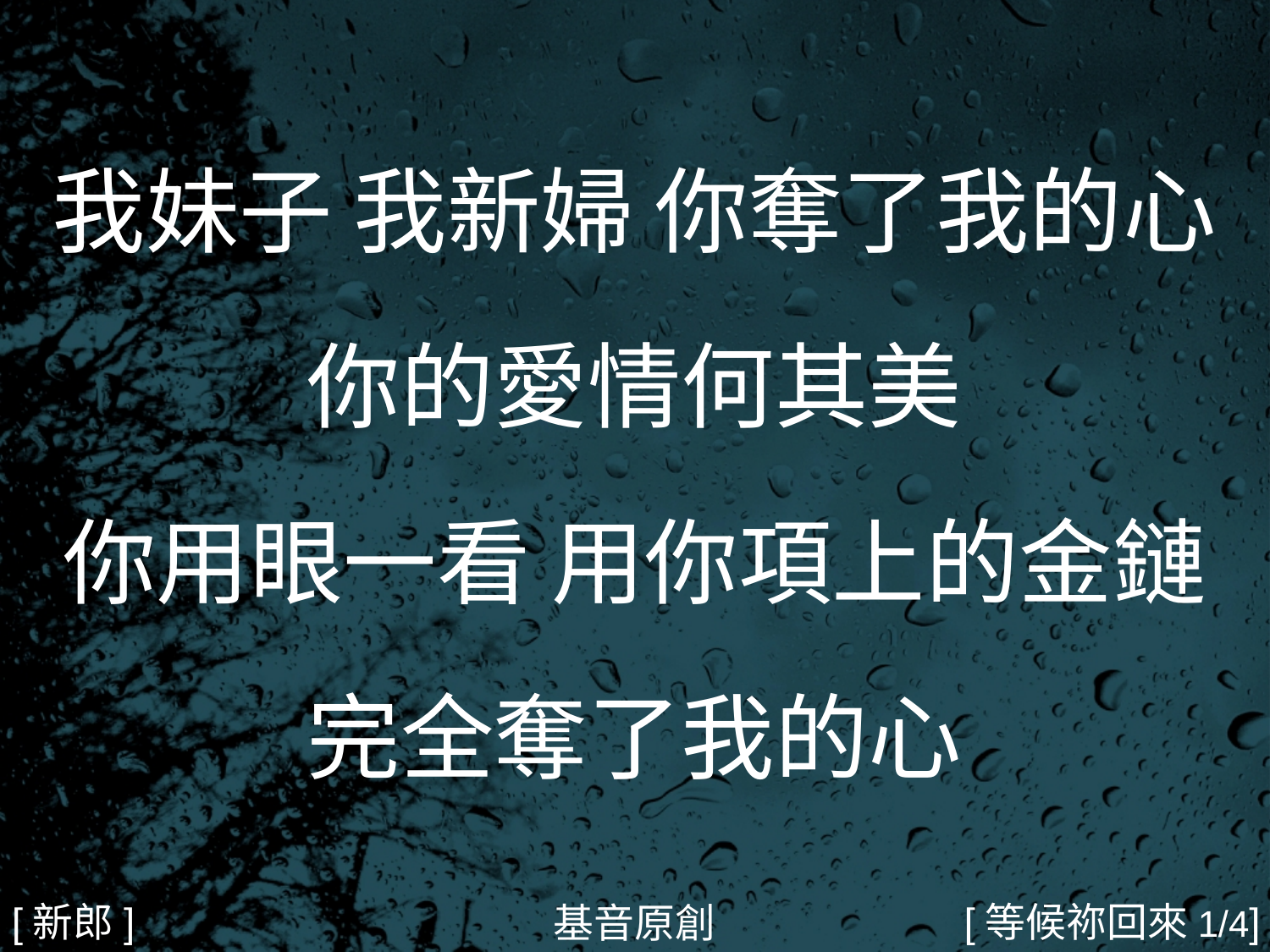

我妹子 我新婦 你奪了我的心

你的愛情何其美

你用眼一看 用你項上的金鏈

完全奪了我的心
#

[新郎]
[等候祢回來1/4]
基音原創